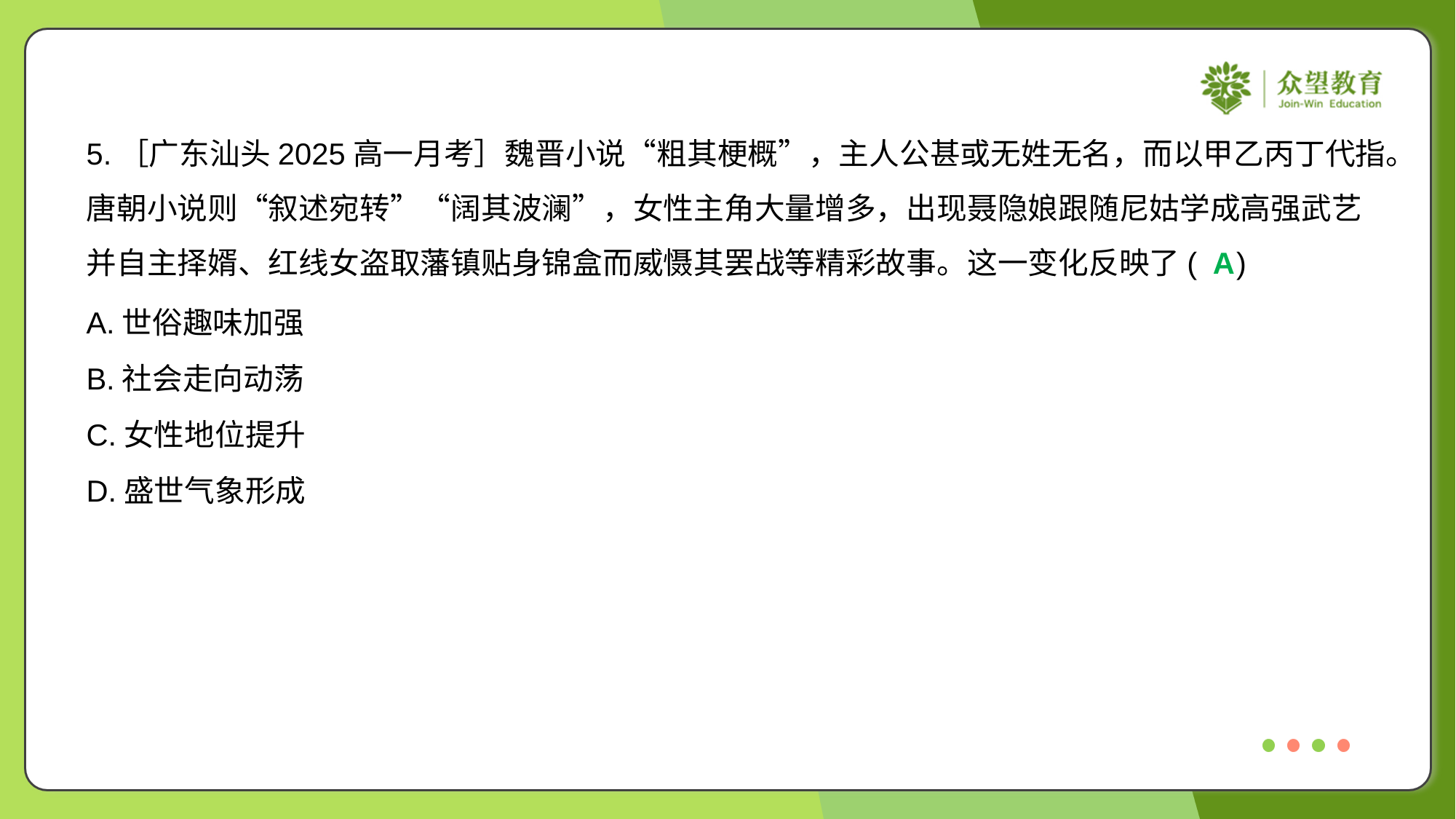

5.［广东汕头2025高一月考］魏晋小说“粗其梗概”，主人公甚或无姓无名，而以甲乙丙丁代指。
唐朝小说则“叙述宛转”“阔其波澜”，女性主角大量增多，出现聂隐娘跟随尼姑学成高强武艺
并自主择婿、红线女盗取藩镇贴身锦盒而威慑其罢战等精彩故事。这一变化反映了(     )
A
A.世俗趣味加强
B.社会走向动荡
C.女性地位提升
D.盛世气象形成